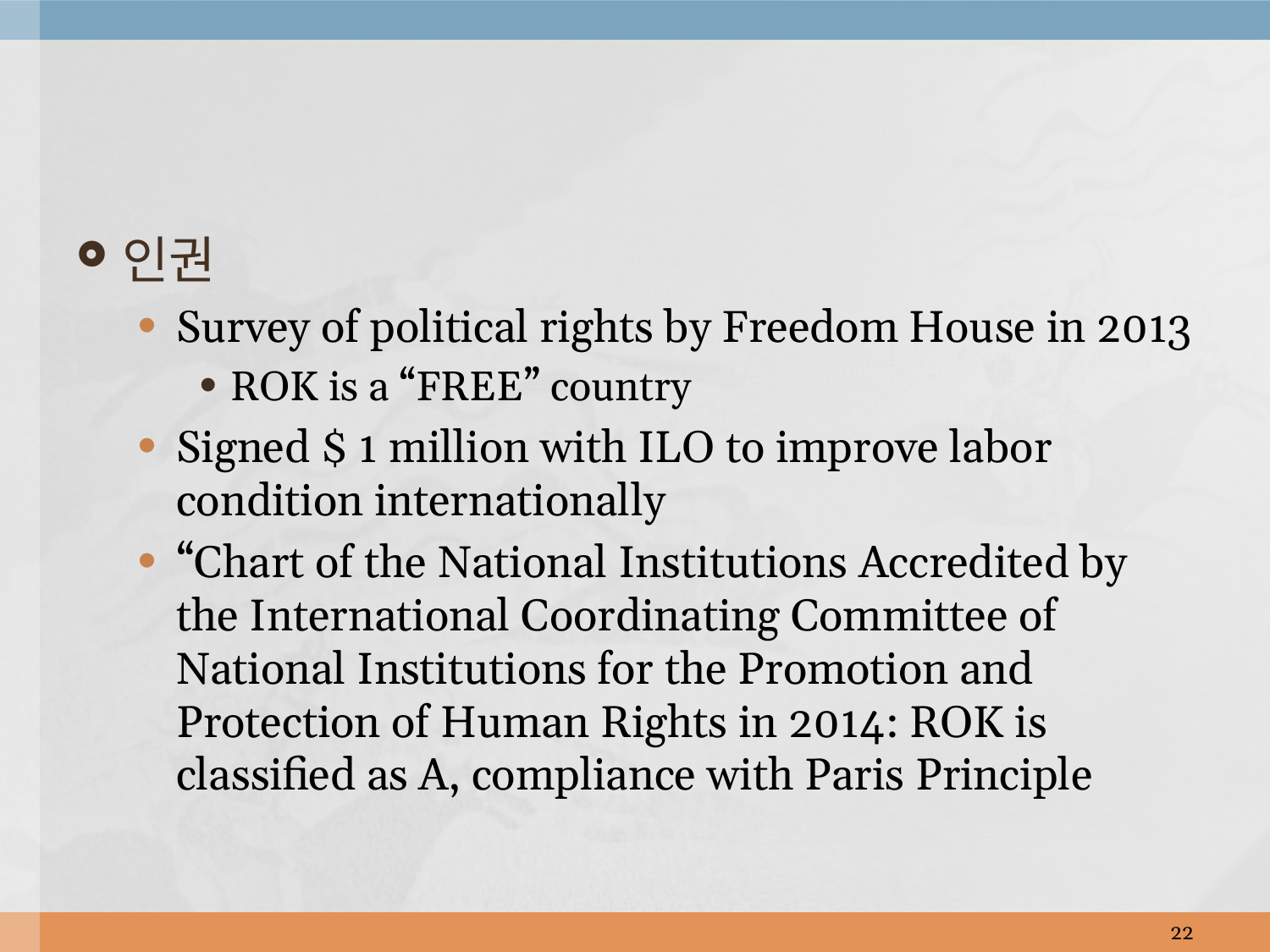

인권
Survey of political rights by Freedom House in 2013
ROK is a “FREE” country
Signed $ 1 million with ILO to improve labor condition internationally
“Chart of the National Institutions Accredited by the International Coordinating Committee of National Institutions for the Promotion and Protection of Human Rights in 2014: ROK is classified as A, compliance with Paris Principle

22